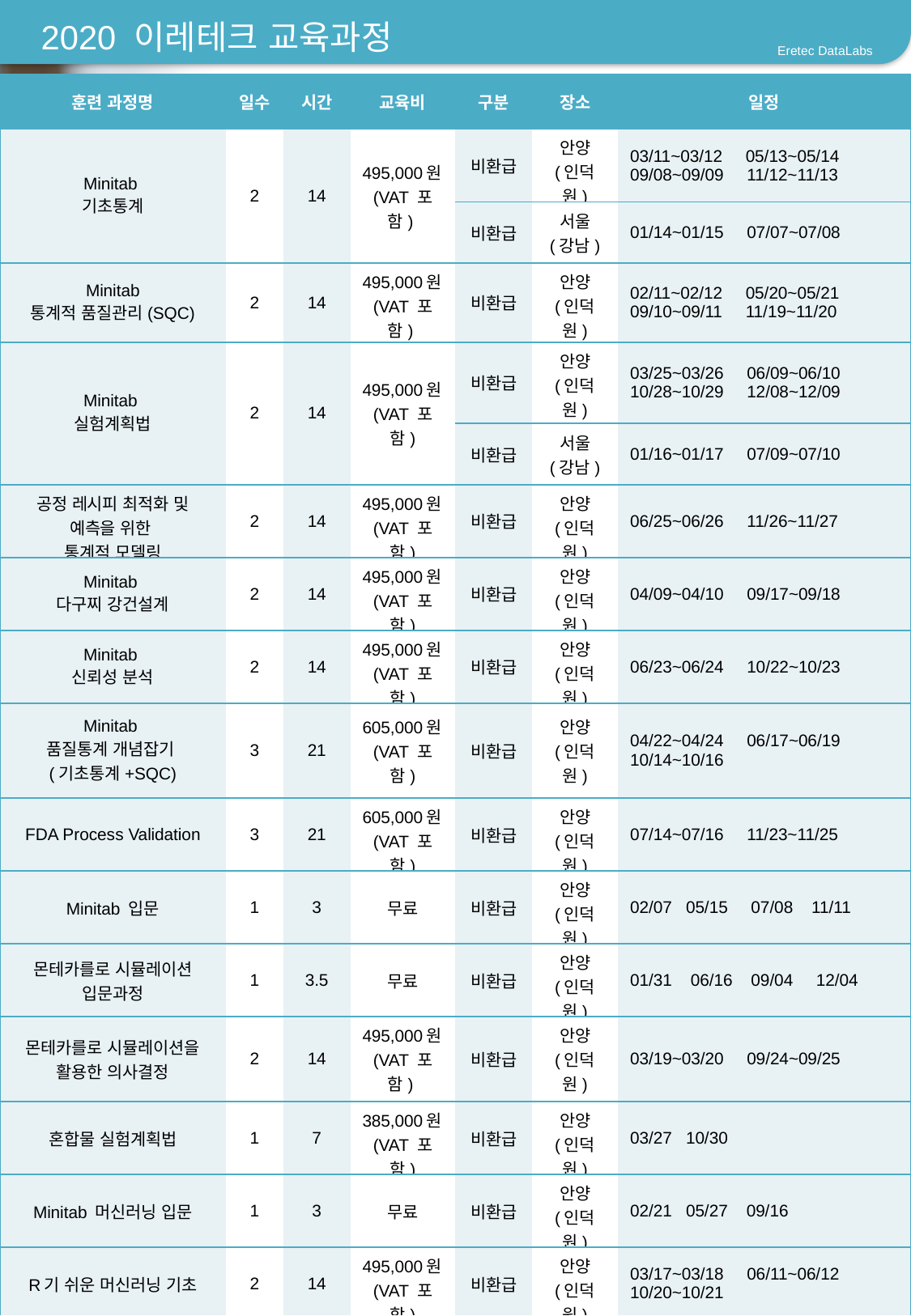

# 2020 이레테크 교육과정
| 훈련 과정명 | 일수 | 시간 | 교육비 | 구분 | 장소 | 일정 |
| --- | --- | --- | --- | --- | --- | --- |
| Minitab 기초통계 | 2 | 14 | 495,000원(VAT 포함) | 비환급 | 안양 (인덕원) | 03/11~03/12 05/13~05/14 09/08~09/09 11/12~11/13 |
|  |  |  |  | 비환급 | 서울 (강남) | 01/14~01/15 07/07~07/08 |
| Minitab 통계적 품질관리(SQC) | 2 | 14 | 495,000원(VAT 포함) | 비환급 | 안양 (인덕원) | 02/11~02/12 05/20~05/21 09/10~09/11 11/19~11/20 |
| Minitab 실험계획법 | 2 | 14 | 495,000원(VAT 포함) | 비환급 | 안양 (인덕원) | 03/25~03/26 06/09~06/10 10/28~10/29 12/08~12/09 |
|  |  |  |  | 비환급 | 서울 (강남) | 01/16~01/17 07/09~07/10 |
| 공정 레시피 최적화 및 예측을 위한 통계적 모델링 | 2 | 14 | 495,000원(VAT 포함) | 비환급 | 안양 (인덕원) | 06/25~06/26 11/26~11/27 |
| Minitab 다구찌 강건설계 | 2 | 14 | 495,000원(VAT 포함) | 비환급 | 안양 (인덕원) | 04/09~04/10 09/17~09/18 |
| Minitab 신뢰성 분석 | 2 | 14 | 495,000원(VAT 포함) | 비환급 | 안양 (인덕원) | 06/23~06/24 10/22~10/23 |
| Minitab 품질통계 개념잡기 (기초통계+SQC) | 3 | 21 | 605,000원(VAT 포함) | 비환급 | 안양 (인덕원) | 04/22~04/24 06/17~06/19 10/14~10/16 |
| FDA Process Validation | 3 | 21 | 605,000원(VAT 포함) | 비환급 | 안양 (인덕원) | 07/14~07/16 11/23~11/25 |
| Minitab 입문 | 1 | 3 | 무료 | 비환급 | 안양 (인덕원) | 02/07 05/15 07/08 11/11 |
| 몬테카를로 시뮬레이션 입문과정 | 1 | 3.5 | 무료 | 비환급 | 안양 (인덕원) | 01/31 06/16 09/04 12/04 |
| 몬테카를로 시뮬레이션을 활용한 의사결정 | 2 | 14 | 495,000원(VAT 포함) | 비환급 | 안양 (인덕원) | 03/19~03/20 09/24~09/25 |
| 혼합물 실험계획법 | 1 | 7 | 385,000원(VAT 포함) | 비환급 | 안양 (인덕원) | 03/27 10/30 |
| Minitab 머신러닝 입문 | 1 | 3 | 무료 | 비환급 | 안양 (인덕원) | 02/21 05/27 09/16 |
| R기 쉬운 머신러닝 기초 | 2 | 14 | 495,000원(VAT 포함) | 비환급 | 안양 (인덕원) | 03/17~03/18 06/11~06/12 10/20~10/21 |